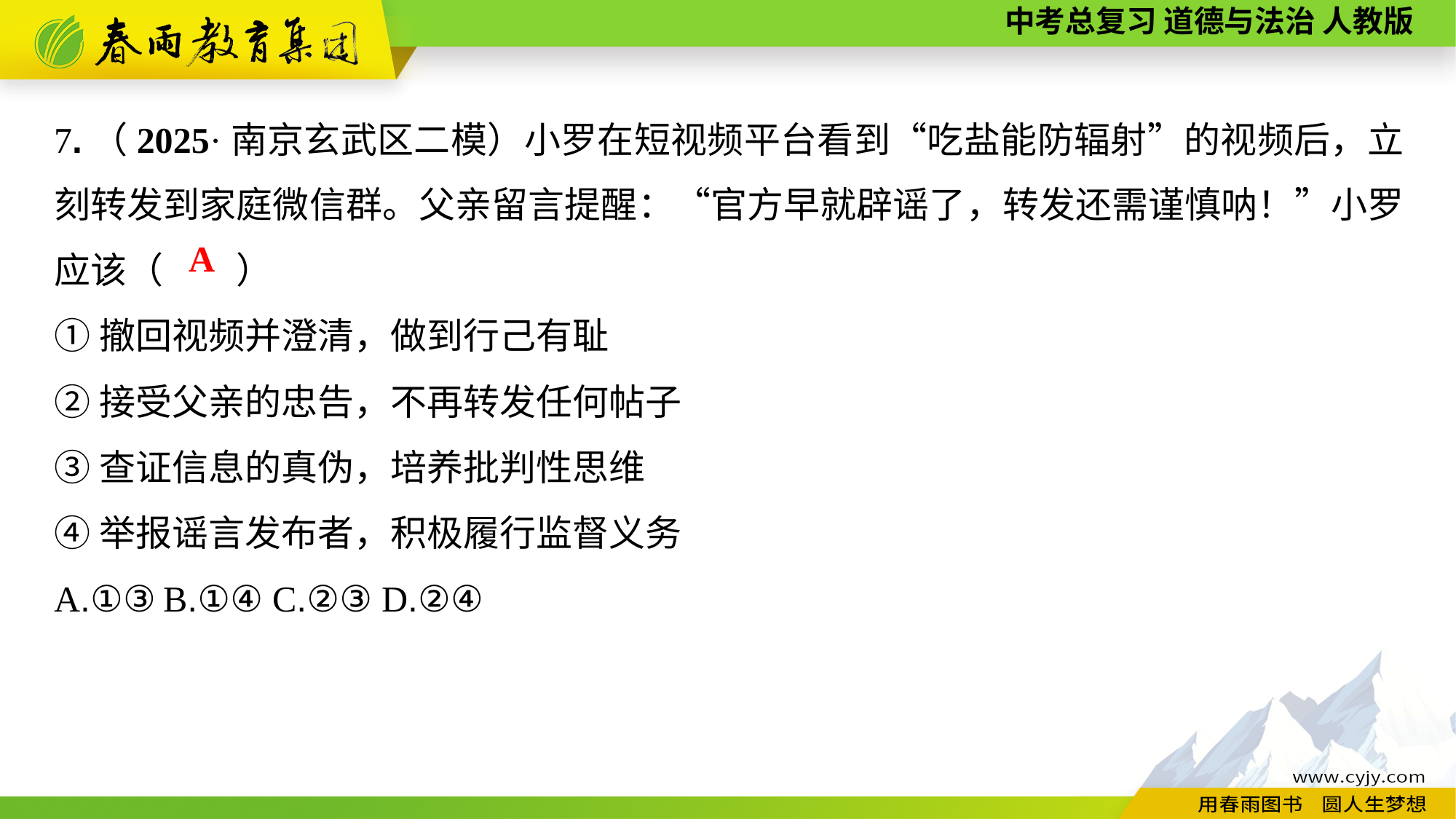

7.（2025·南京玄武区二模）小罗在短视频平台看到“吃盐能防辐射”的视频后，立刻转发到家庭微信群。父亲留言提醒：“官方早就辟谣了，转发还需谨慎呐！”小罗应该（　　）
①撤回视频并澄清，做到行己有耻
②接受父亲的忠告，不再转发任何帖子
③查证信息的真伪，培养批判性思维
④举报谣言发布者，积极履行监督义务
A.①③	B.①④	C.②③	D.②④
A